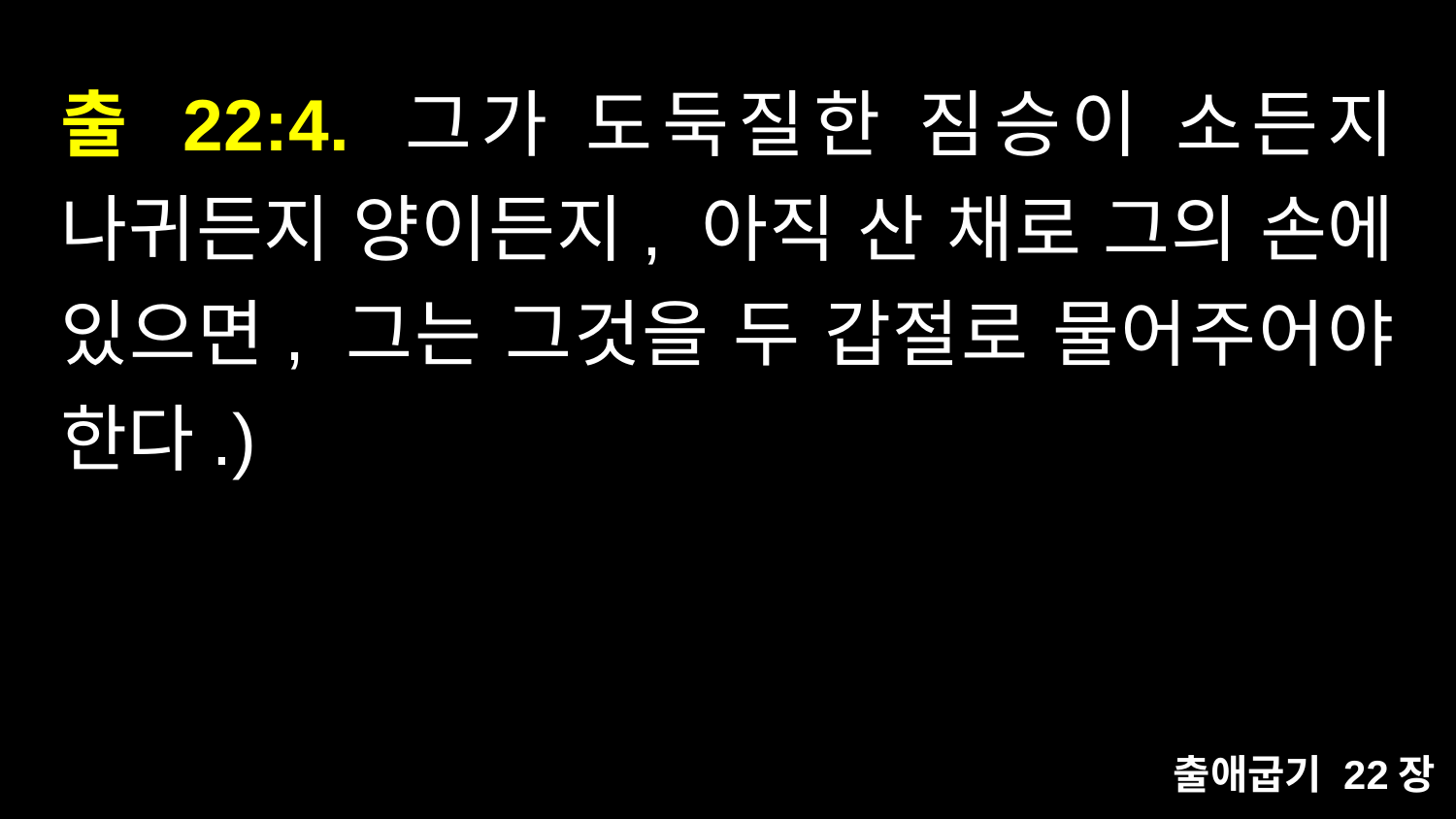

# 출 22:4. 그가 도둑질한 짐승이 소든지 나귀든지 양이든지, 아직 산 채로 그의 손에 있으면, 그는 그것을 두 갑절로 물어주어야 한다.)
출애굽기 22장